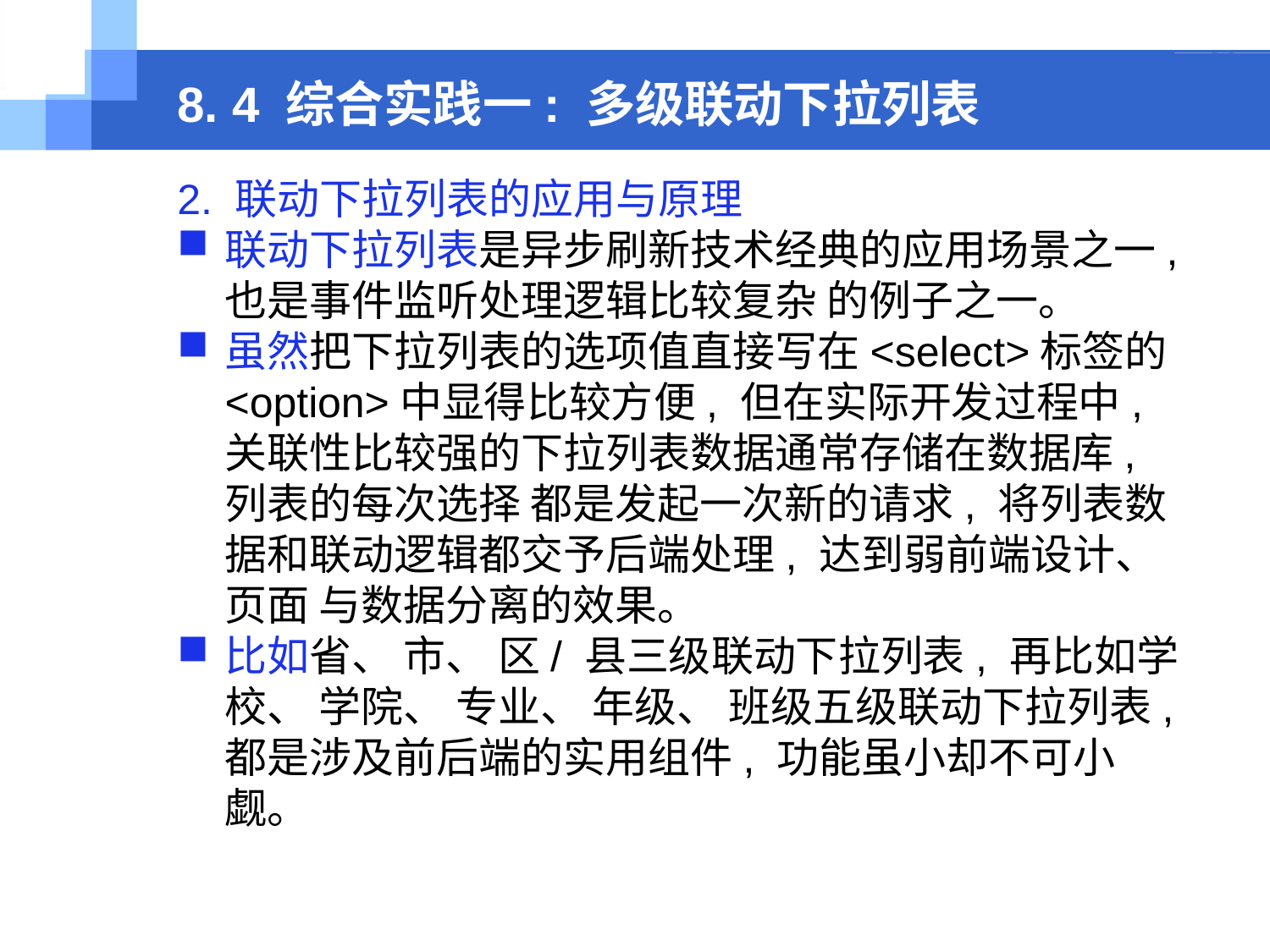

8. 4 综合实践一: 多级联动下拉列表
2. 联动下拉列表的应用与原理
联动下拉列表是异步刷新技术经典的应用场景之一, 也是事件监听处理逻辑比较复杂 的例子之一。
虽然把下拉列表的选项值直接写在<select>标签的<option>中显得比较方便, 但在实际开发过程中, 关联性比较强的下拉列表数据通常存储在数据库, 列表的每次选择 都是发起一次新的请求, 将列表数据和联动逻辑都交予后端处理, 达到弱前端设计、 页面 与数据分离的效果。
比如省、 市、 区/ 县三级联动下拉列表, 再比如学校、 学院、 专业、 年级、 班级五级联动下拉列表, 都是涉及前后端的实用组件, 功能虽小却不可小觑。